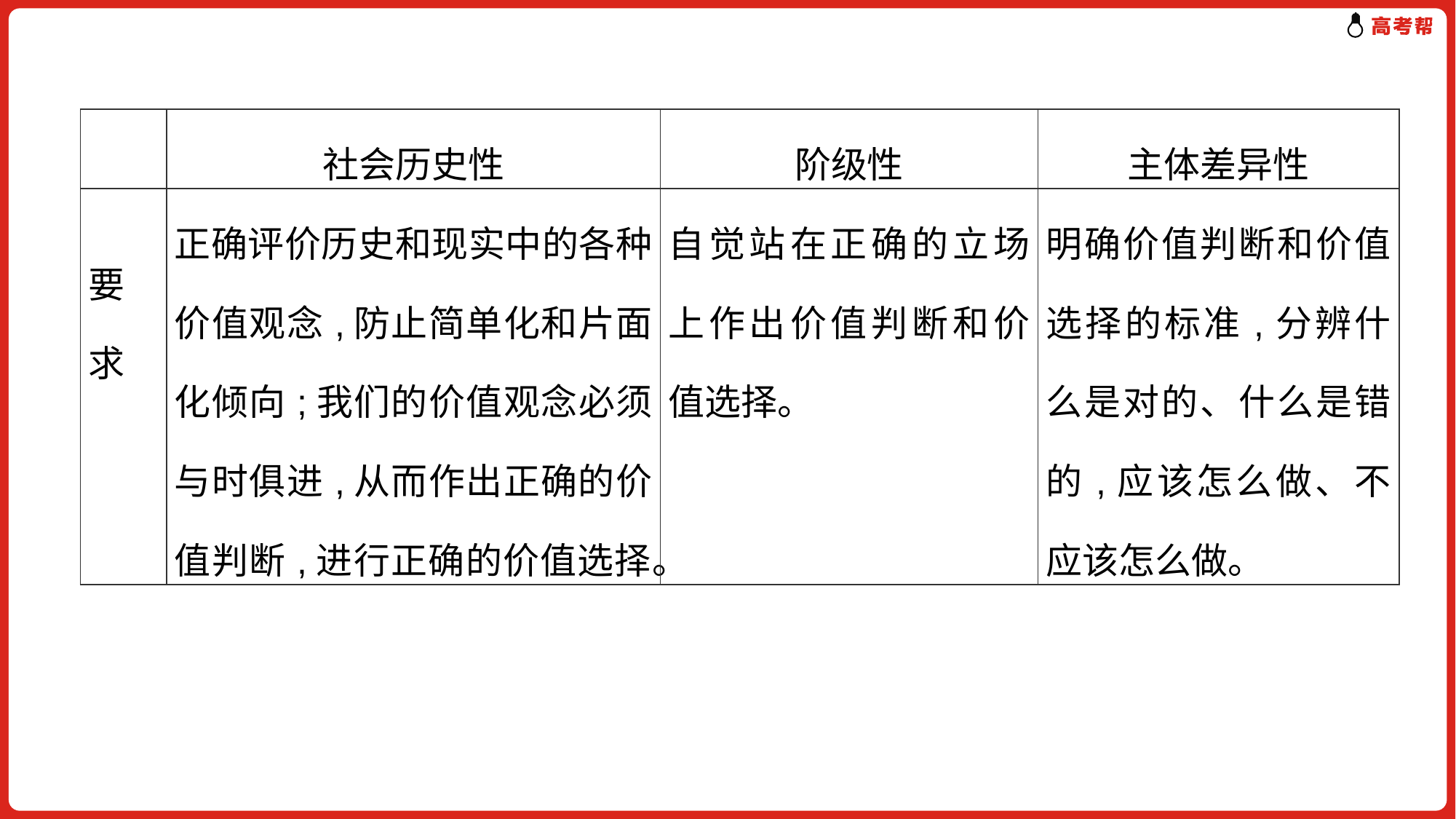

|  | 社会历史性 | 阶级性 | 主体差异性 |
| --- | --- | --- | --- |
| 要求 | 正确评价历史和现实中的各种价值观念,防止简单化和片面化倾向;我们的价值观念必须与时俱进,从而作出正确的价值判断,进行正确的价值选择。 | 自觉站在正确的立场上作出价值判断和价值选择。 | 明确价值判断和价值选择的标准,分辨什么是对的、什么是错的,应该怎么做、不应该怎么做。 |